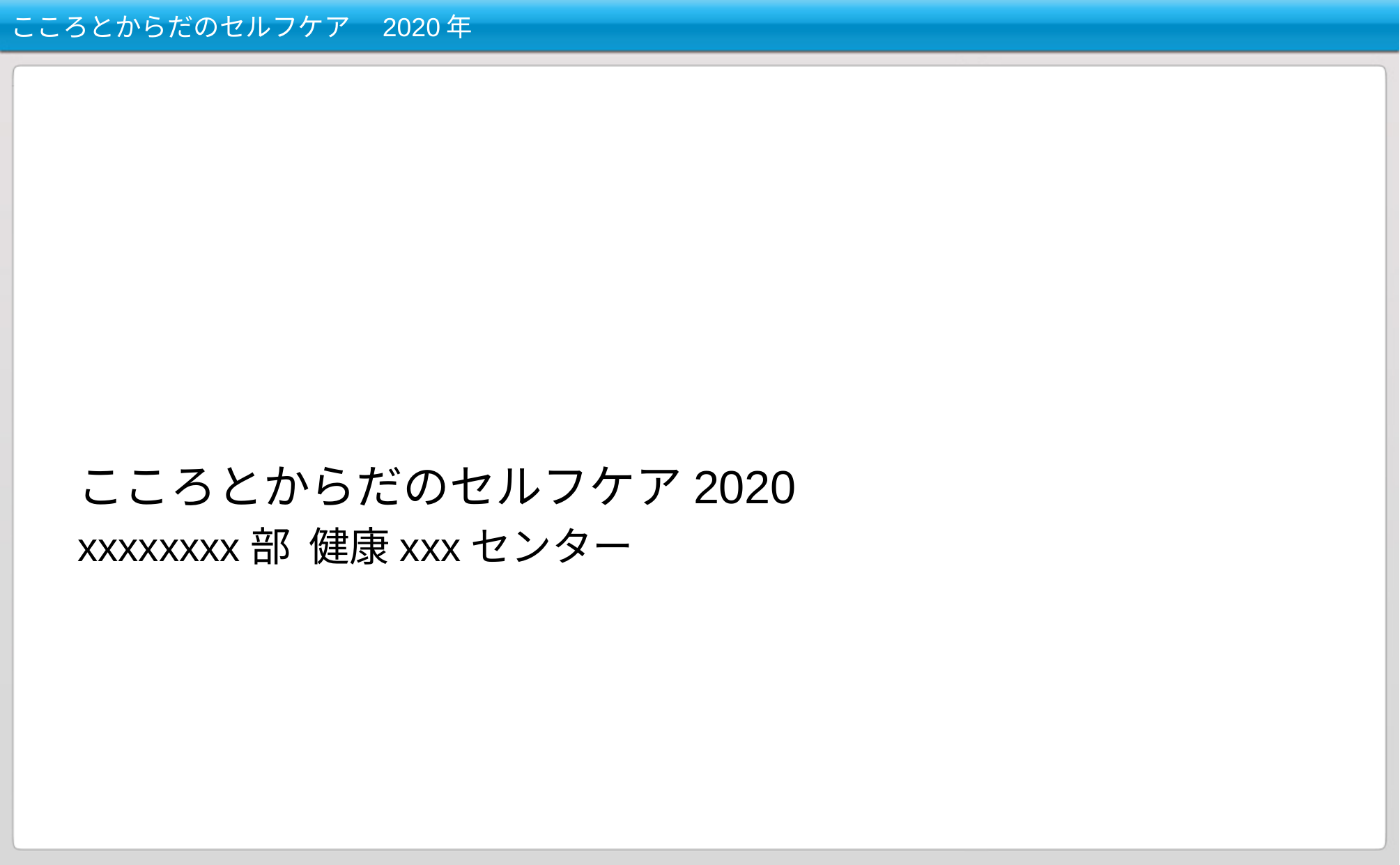

# こころとからだのセルフケア　2020年
こころとからだのセルフケア2020
xxxxxxxx部  健康xxxセンター